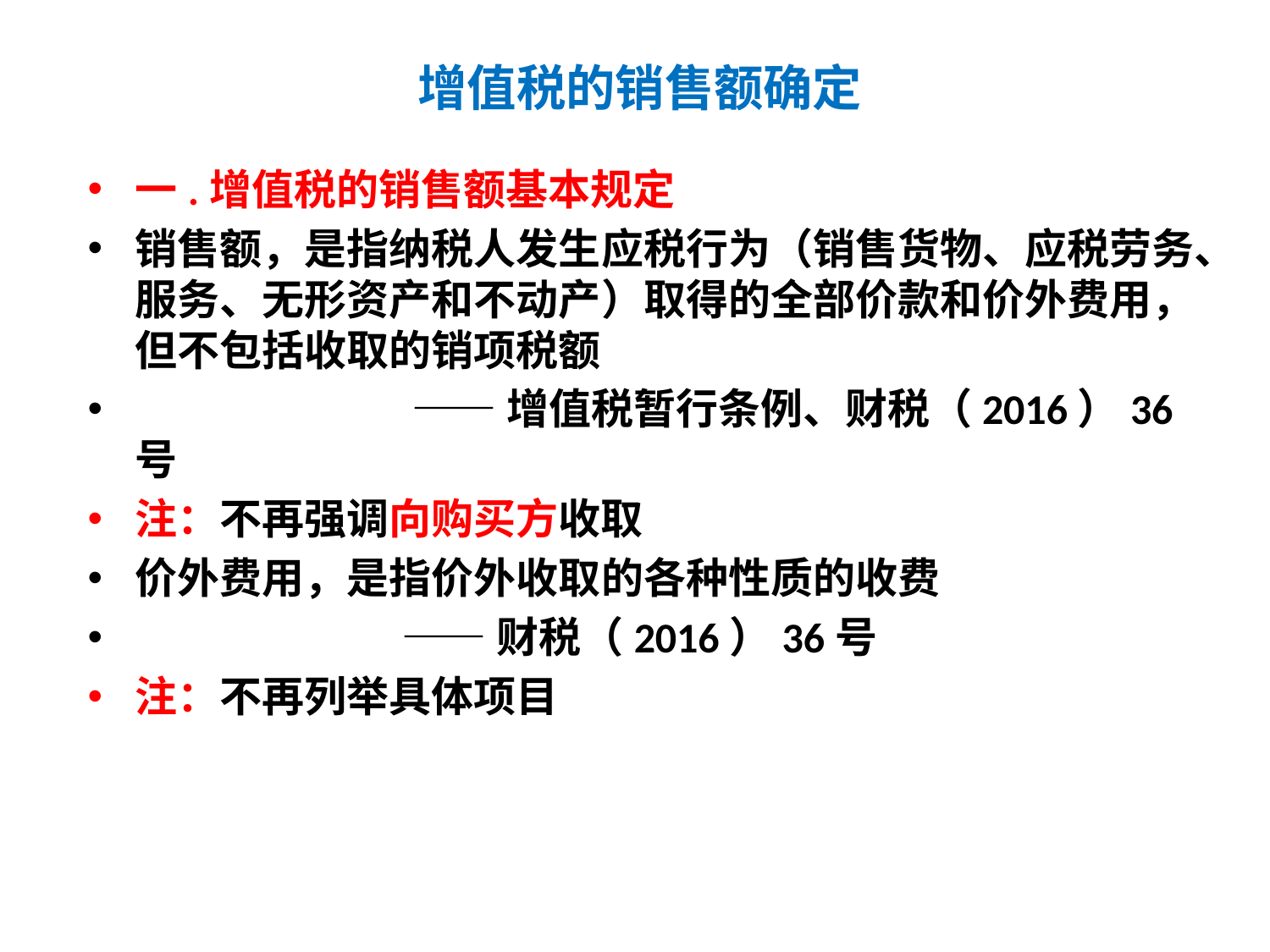

# 增值税的销售额确定
一.增值税的销售额基本规定
销售额，是指纳税人发生应税行为（销售货物、应税劳务、服务、无形资产和不动产）取得的全部价款和价外费用，但不包括收取的销项税额
                             ——增值税暂行条例、财税（2016）36号
注：不再强调向购买方收取
价外费用，是指价外收取的各种性质的收费
                            ——财税（2016）36号
注：不再列举具体项目